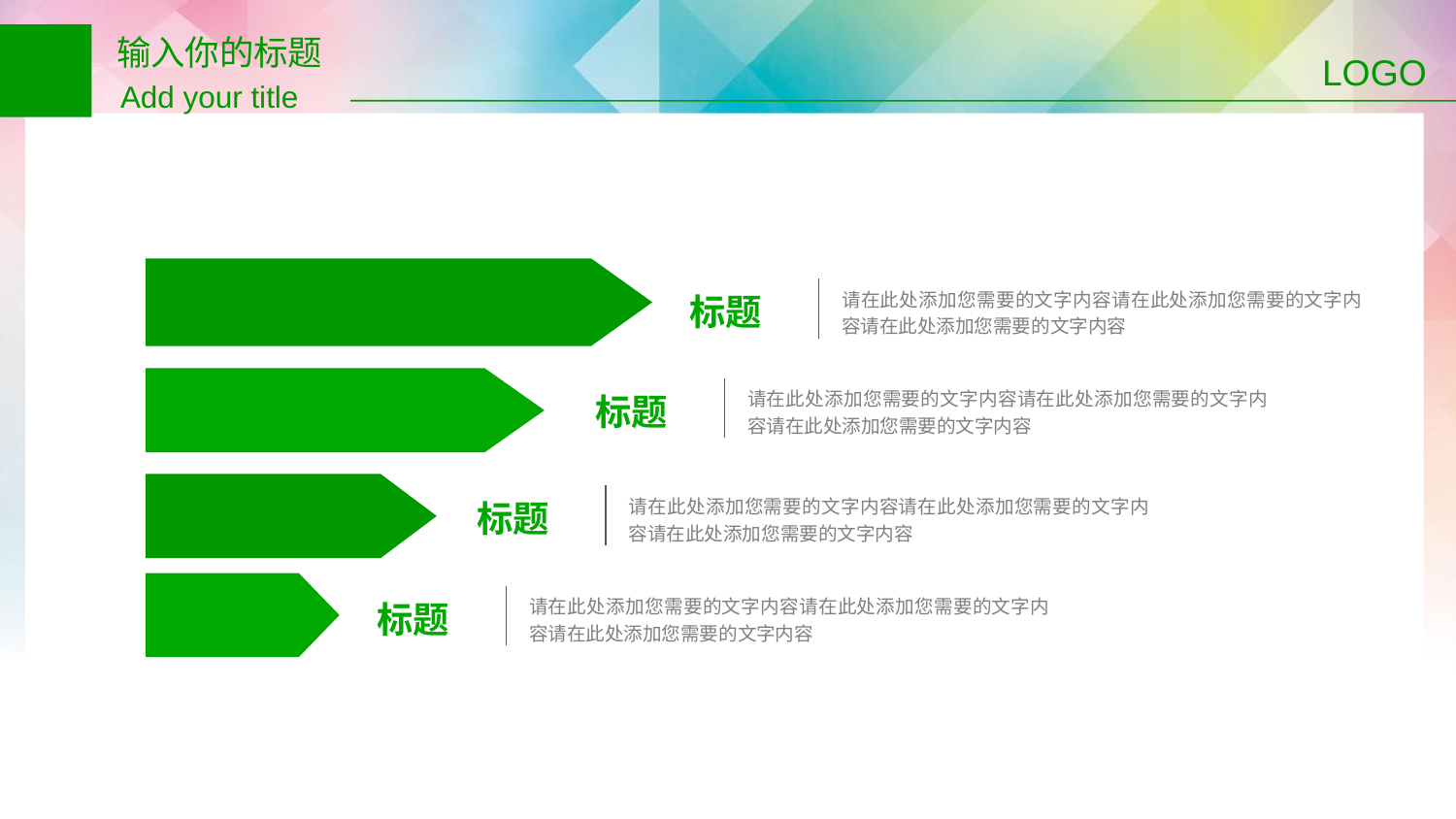

输入你的标题
Add your title
LOGO

标题
请在此处添加您需要的文字内容请在此处添加您需要的文字内容请在此处添加您需要的文字内容

标题
请在此处添加您需要的文字内容请在此处添加您需要的文字内容请在此处添加您需要的文字内容

标题
请在此处添加您需要的文字内容请在此处添加您需要的文字内容请在此处添加您需要的文字内容

标题
请在此处添加您需要的文字内容请在此处添加您需要的文字内容请在此处添加您需要的文字内容